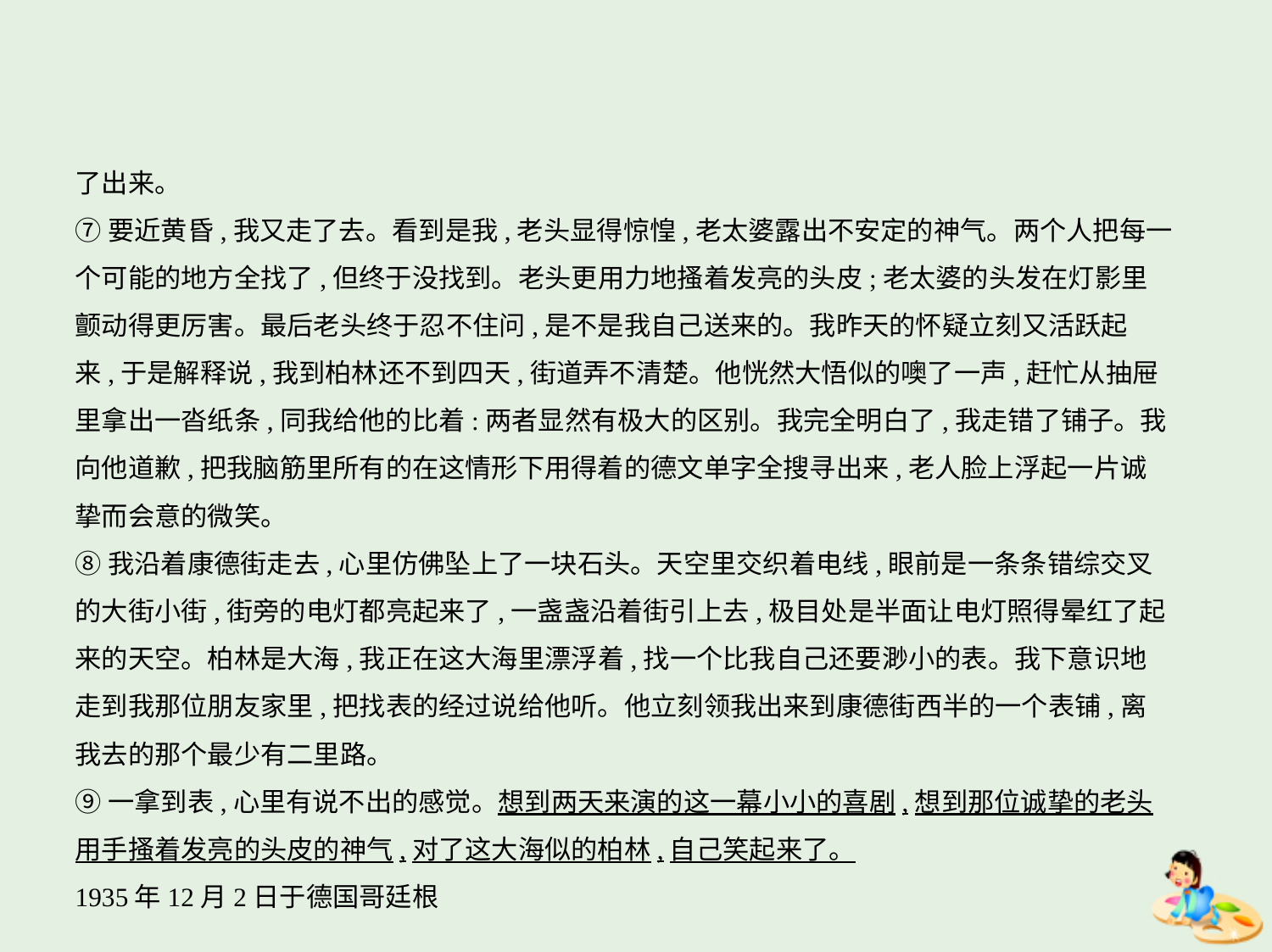

了出来。
⑦要近黄昏,我又走了去。看到是我,老头显得惊惶,老太婆露出不安定的神气。两个人把每一
个可能的地方全找了,但终于没找到。老头更用力地搔着发亮的头皮;老太婆的头发在灯影里
颤动得更厉害。最后老头终于忍不住问,是不是我自己送来的。我昨天的怀疑立刻又活跃起
来,于是解释说,我到柏林还不到四天,街道弄不清楚。他恍然大悟似的噢了一声,赶忙从抽屉
里拿出一沓纸条,同我给他的比着:两者显然有极大的区别。我完全明白了,我走错了铺子。我
向他道歉,把我脑筋里所有的在这情形下用得着的德文单字全搜寻出来,老人脸上浮起一片诚
挚而会意的微笑。
⑧我沿着康德街走去,心里仿佛坠上了一块石头。天空里交织着电线,眼前是一条条错综交叉
的大街小街,街旁的电灯都亮起来了,一盏盏沿着街引上去,极目处是半面让电灯照得晕红了起
来的天空。柏林是大海,我正在这大海里漂浮着,找一个比我自己还要渺小的表。我下意识地
走到我那位朋友家里,把找表的经过说给他听。他立刻领我出来到康德街西半的一个表铺,离
我去的那个最少有二里路。
⑨一拿到表,心里有说不出的感觉。想到两天来演的这一幕小小的喜剧,想到那位诚挚的老头
用手搔着发亮的头皮的神气,对了这大海似的柏林,自己笑起来了。
1935年12月2日于德国哥廷根